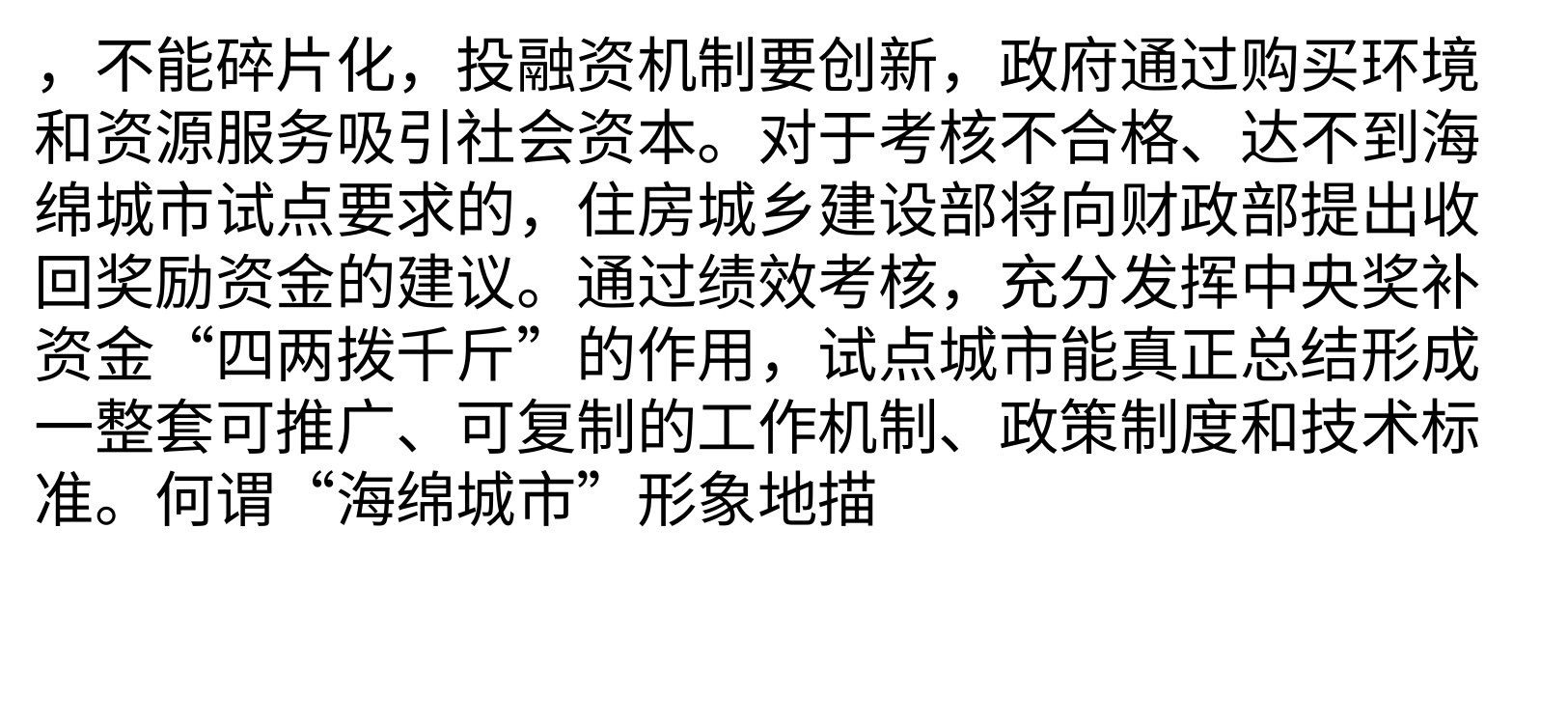

，不能碎片化，投融资机制要创新，政府通过购买环境和资源服务吸引社会资本。对于考核不合格、达不到海绵城市试点要求的，住房城乡建设部将向财政部提出收回奖励资金的建议。通过绩效考核，充分发挥中央奖补资金“四两拨千斤”的作用，试点城市能真正总结形成一整套可推广、可复制的工作机制、政策制度和技术标准。何谓“海绵城市”形象地描